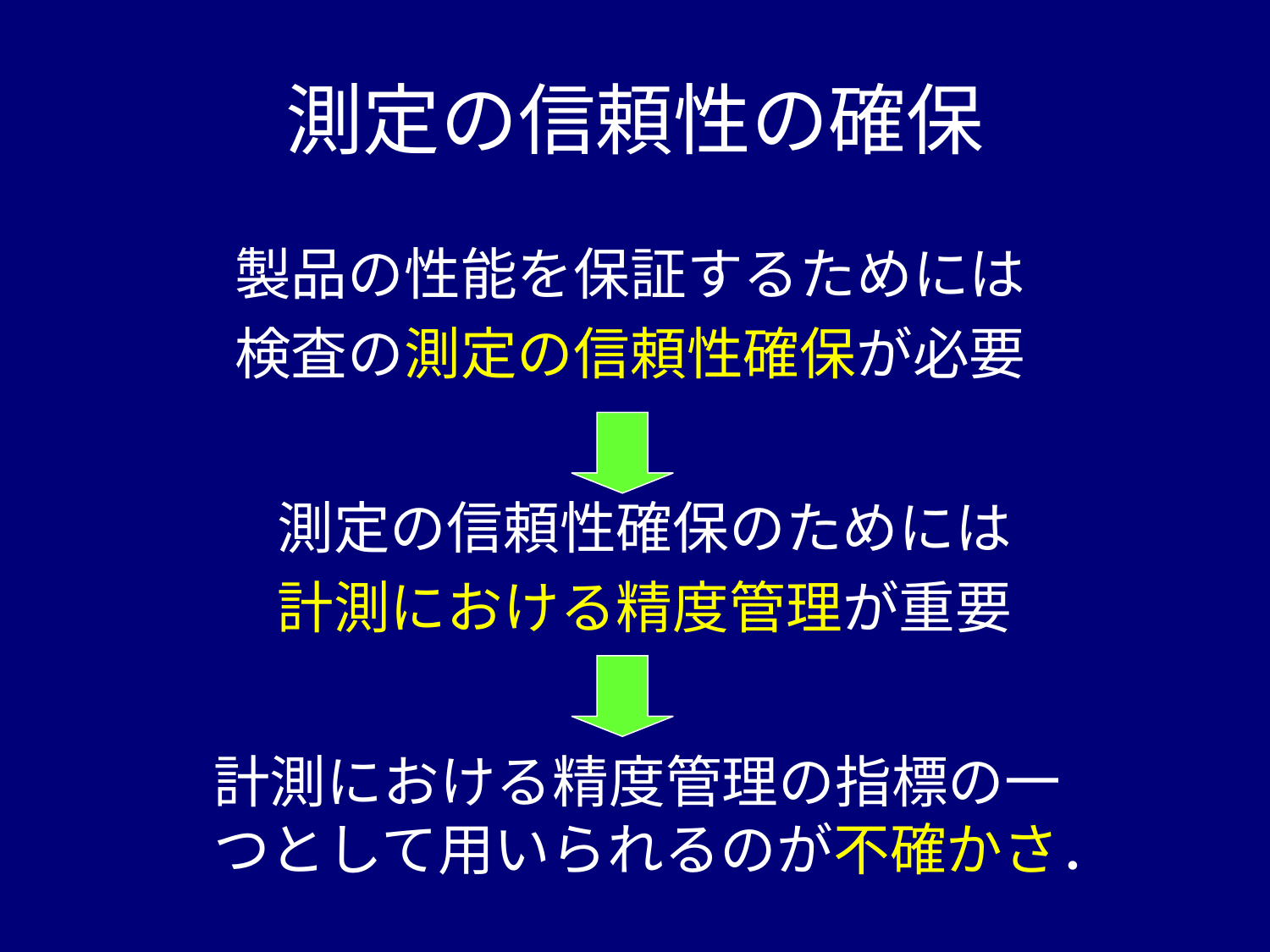

# 測定の信頼性の確保
製品の性能を保証するためには
検査の測定の信頼性確保が必要

測定の信頼性確保のためには
計測における精度管理が重要

計測における精度管理の指標の一つとして用いられるのが不確かさ．